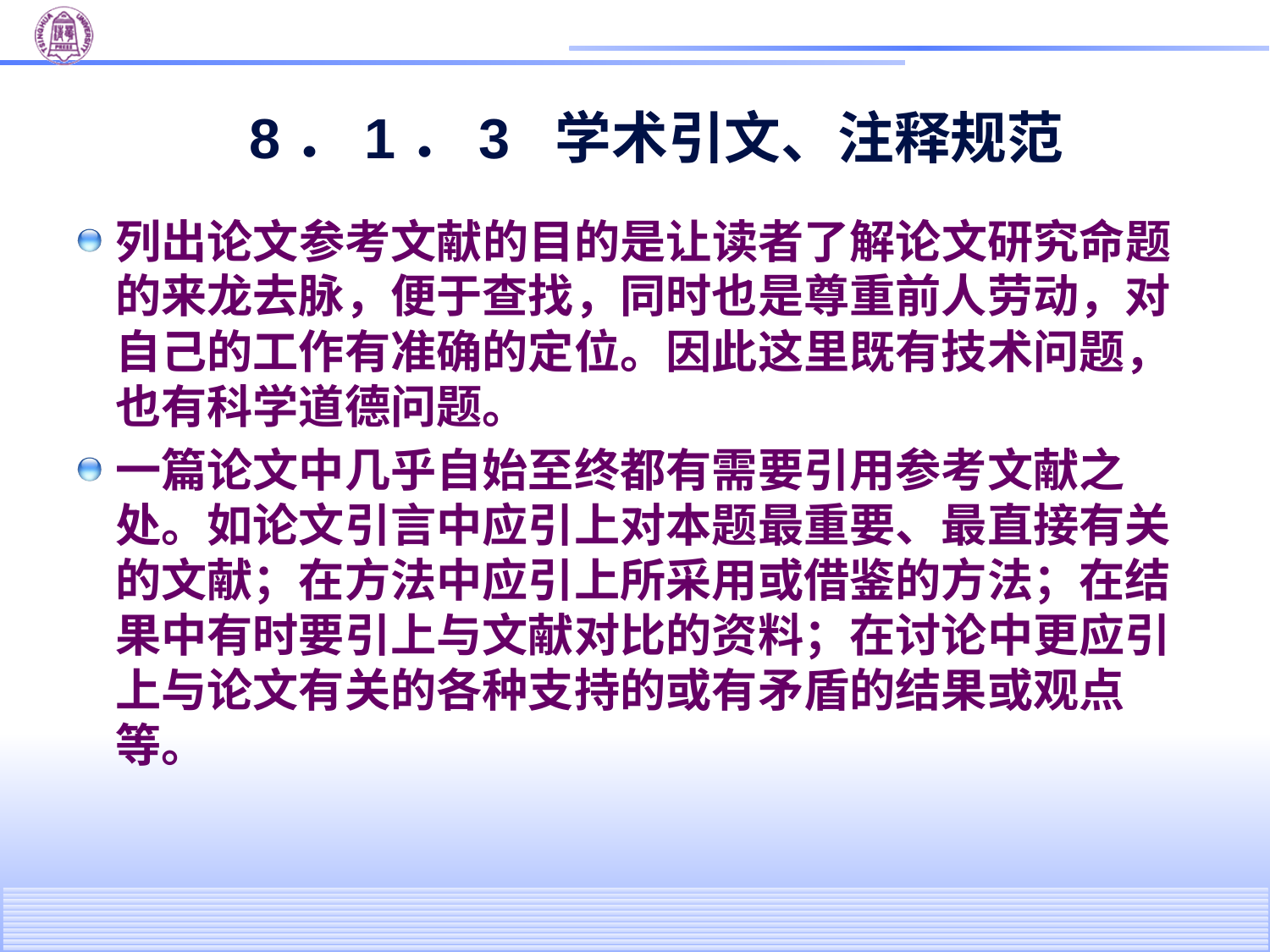

# 8．1．3  学术引文、注释规范
列出论文参考文献的目的是让读者了解论文研究命题的来龙去脉，便于查找，同时也是尊重前人劳动，对自己的工作有准确的定位。因此这里既有技术问题，也有科学道德问题。
一篇论文中几乎自始至终都有需要引用参考文献之处。如论文引言中应引上对本题最重要、最直接有关的文献；在方法中应引上所采用或借鉴的方法；在结果中有时要引上与文献对比的资料；在讨论中更应引上与论文有关的各种支持的或有矛盾的结果或观点等。